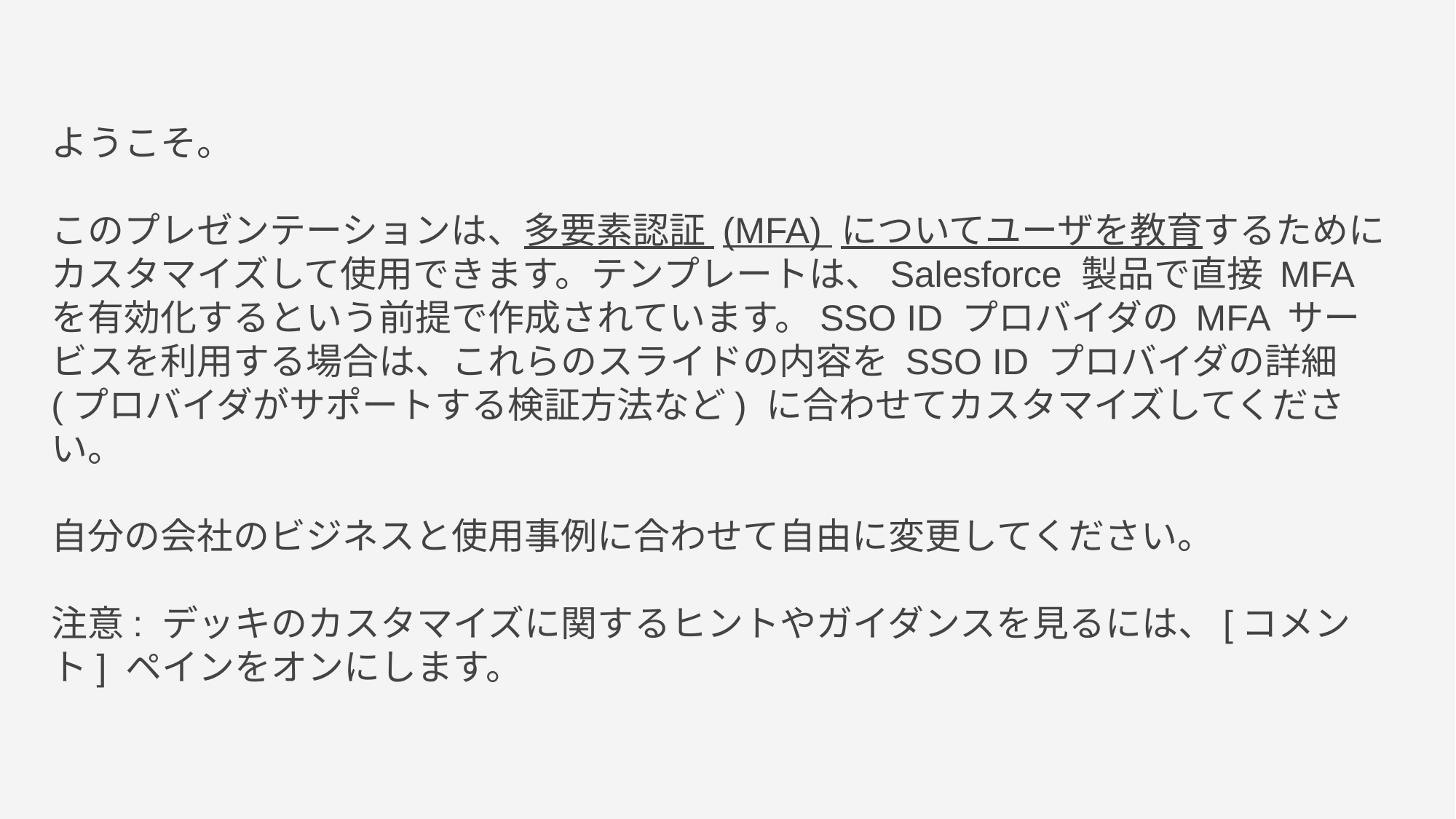

ようこそ。

このプレゼンテーションは、多要素認証 (MFA) についてユーザを教育するためにカスタマイズして使用できます。テンプレートは、Salesforce 製品で直接 MFA を有効化するという前提で作成されています。SSO ID プロバイダの MFA サービスを利用する場合は、これらのスライドの内容を SSO ID プロバイダの詳細 (プロバイダがサポートする検証方法など) に合わせてカスタマイズしてください。

自分の会社のビジネスと使用事例に合わせて自由に変更してください。

注意: デッキのカスタマイズに関するヒントやガイダンスを見るには、[コメント] ペインをオンにします。